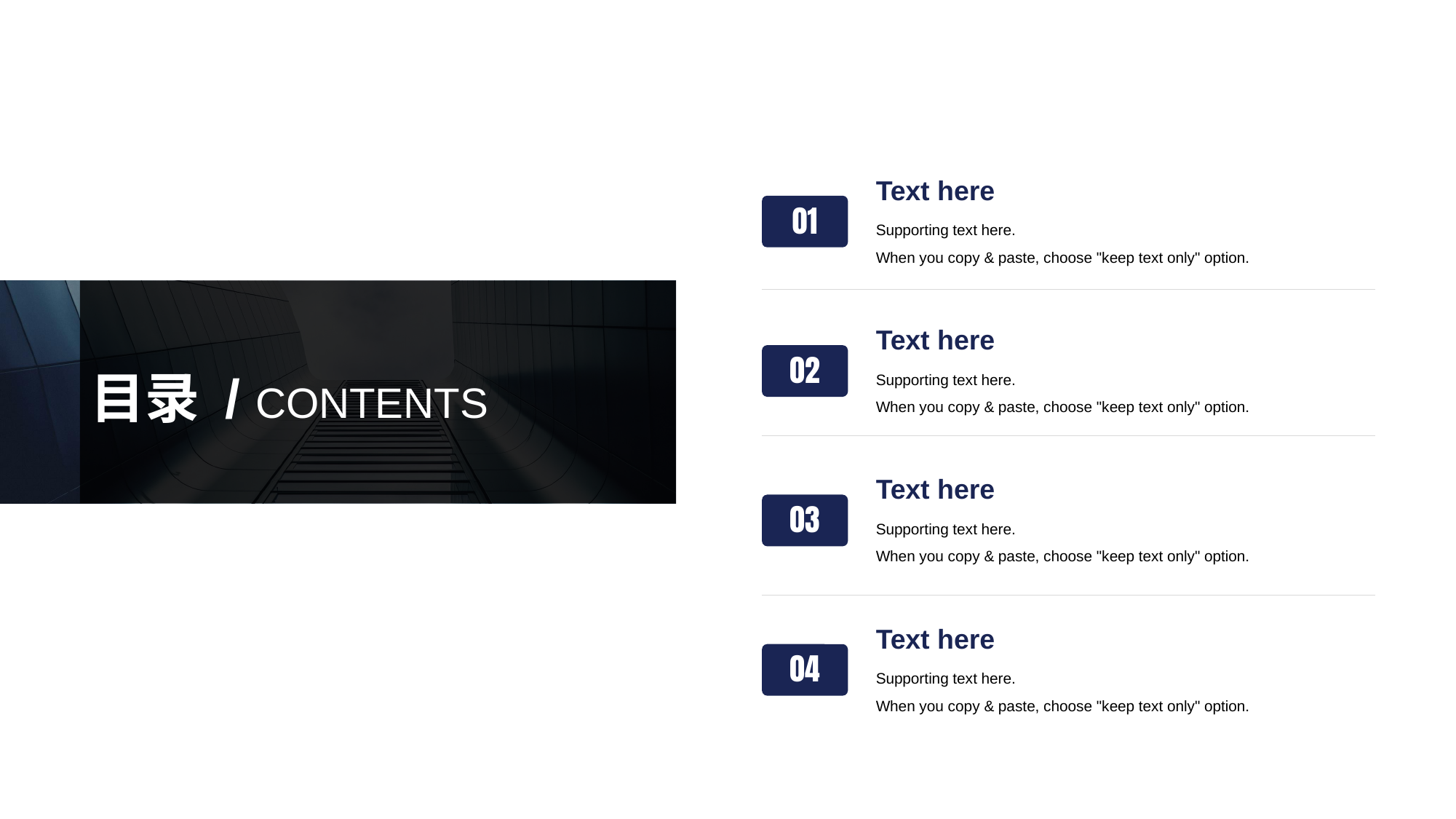

Text here
Supporting text here.
When you copy & paste, choose "keep text only" option.
01

目录 / CONTENTS
Text here
Supporting text here.
When you copy & paste, choose "keep text only" option.
02
Text here
Supporting text here.
When you copy & paste, choose "keep text only" option.
03
Text here
Supporting text here.
When you copy & paste, choose "keep text only" option.
04